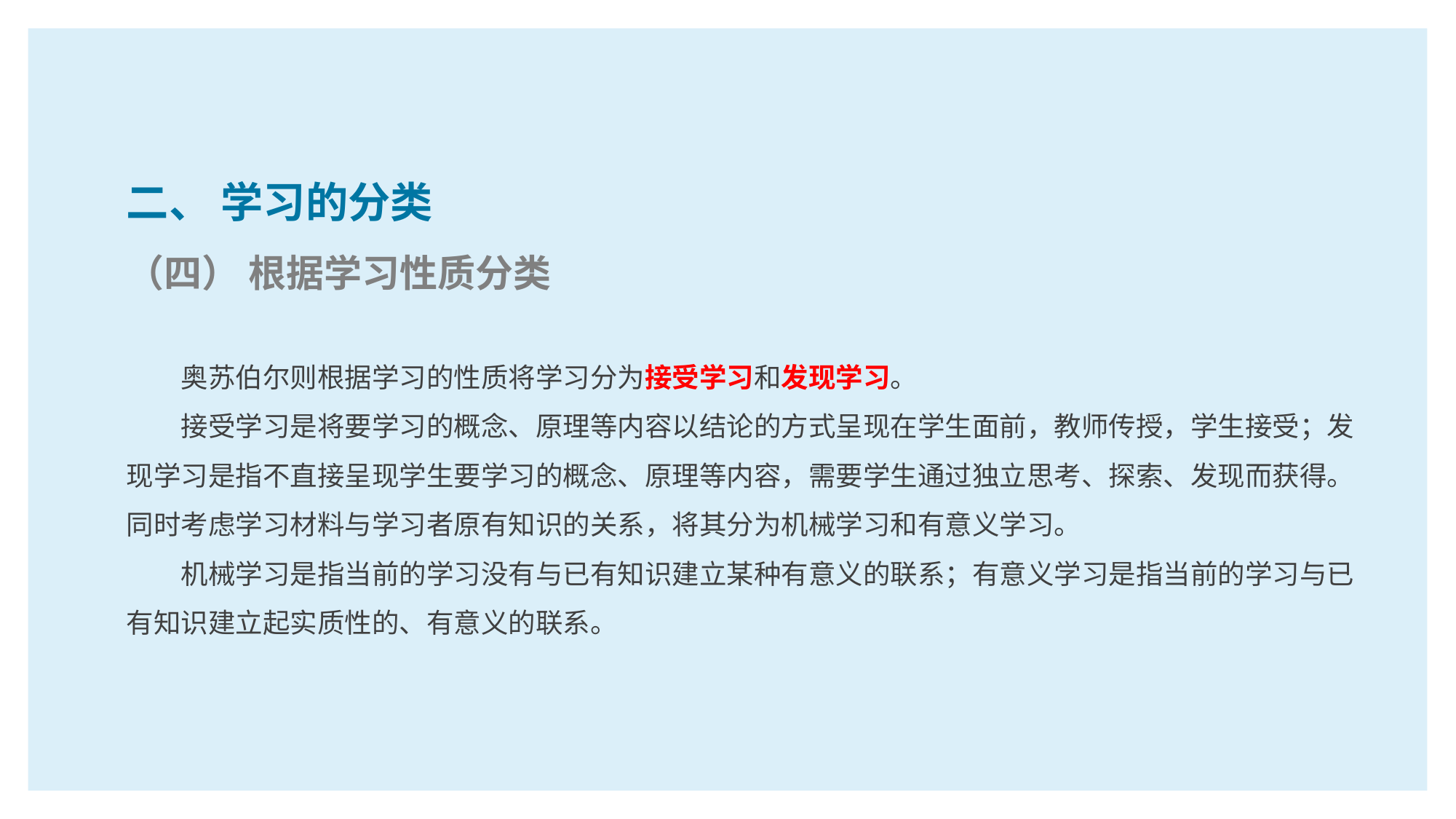

二、 学习的分类
（四） 根据学习性质分类

奥苏伯尔则根据学习的性质将学习分为接受学习和发现学习。
接受学习是将要学习的概念、原理等内容以结论的方式呈现在学生面前，教师传授，学生接受；发现学习是指不直接呈现学生要学习的概念、原理等内容，需要学生通过独立思考、探索、发现而获得。同时考虑学习材料与学习者原有知识的关系，将其分为机械学习和有意义学习。
机械学习是指当前的学习没有与已有知识建立某种有意义的联系；有意义学习是指当前的学习与已有知识建立起实质性的、有意义的联系。